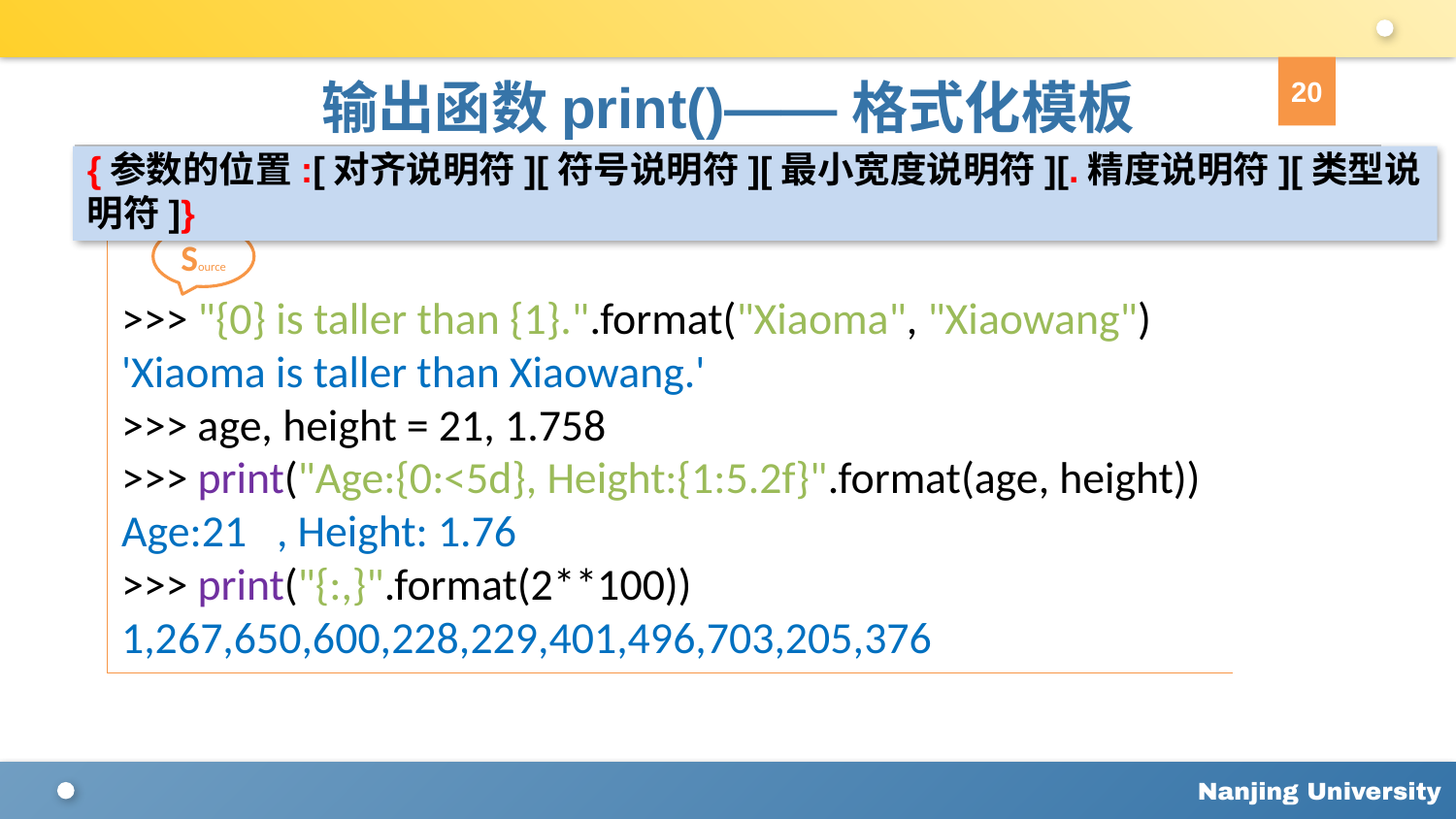

20
# 输出函数print()——格式化模板
{参数的位置:[对齐说明符][符号说明符][最小宽度说明符][.精度说明符][类型说明符]}

>>> "{0} is taller than {1}.".format("Xiaoma", "Xiaowang")
'Xiaoma is taller than Xiaowang.'
>>> age, height = 21, 1.758
>>> print("Age:{0:<5d}, Height:{1:5.2f}".format(age, height))
Age:21   , Height: 1.76
>>> print("{:,}".format(2**100))
1,267,650,600,228,229,401,496,703,205,376
Source